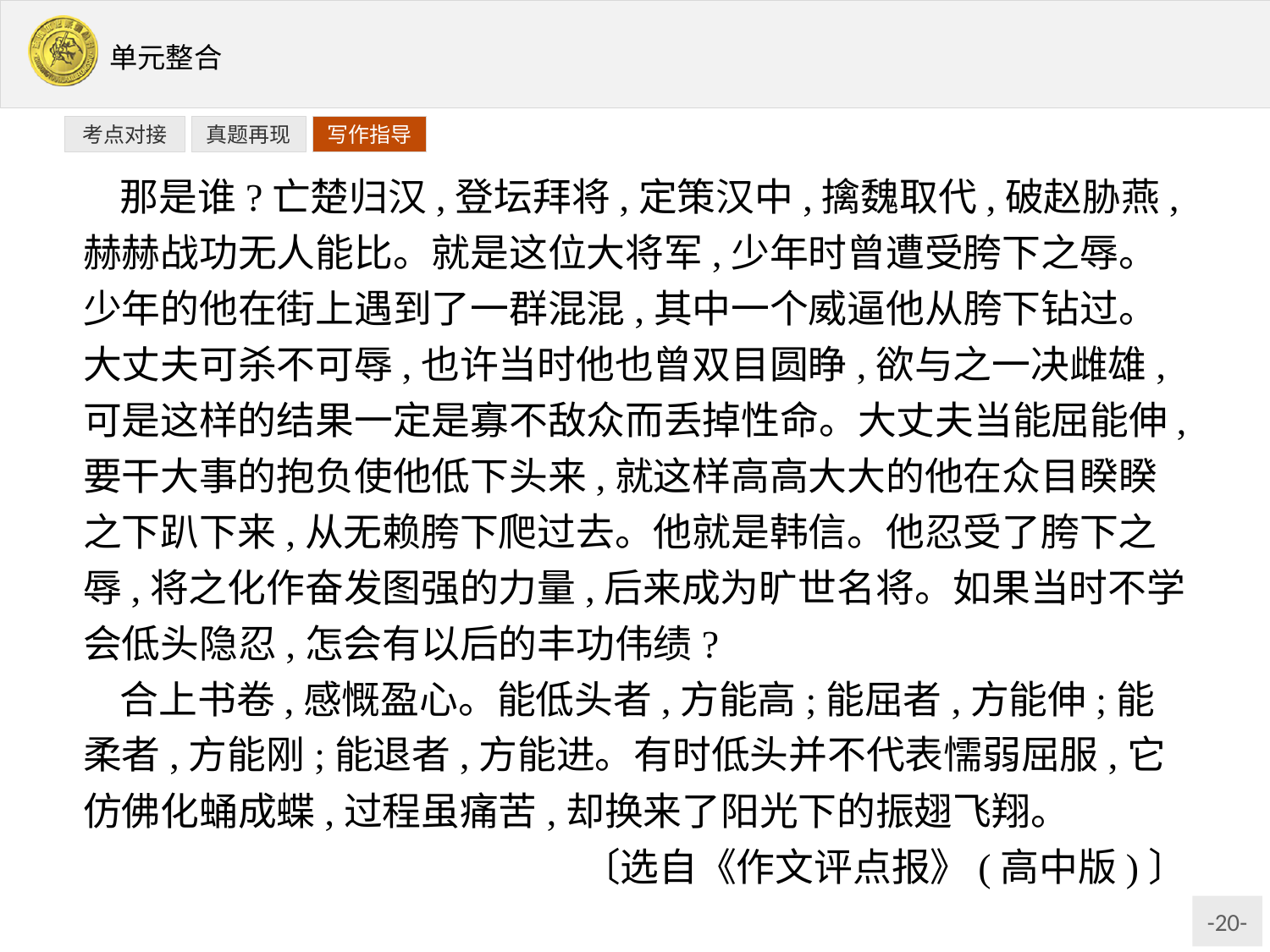

写作指导
考点对接
真题再现
那是谁?亡楚归汉,登坛拜将,定策汉中,擒魏取代,破赵胁燕,赫赫战功无人能比。就是这位大将军,少年时曾遭受胯下之辱。少年的他在街上遇到了一群混混,其中一个威逼他从胯下钻过。大丈夫可杀不可辱,也许当时他也曾双目圆睁,欲与之一决雌雄,可是这样的结果一定是寡不敌众而丢掉性命。大丈夫当能屈能伸,要干大事的抱负使他低下头来,就这样高高大大的他在众目睽睽之下趴下来,从无赖胯下爬过去。他就是韩信。他忍受了胯下之辱,将之化作奋发图强的力量,后来成为旷世名将。如果当时不学会低头隐忍,怎会有以后的丰功伟绩?
合上书卷,感慨盈心。能低头者,方能高;能屈者,方能伸;能柔者,方能刚;能退者,方能进。有时低头并不代表懦弱屈服,它仿佛化蛹成蝶,过程虽痛苦,却换来了阳光下的振翅飞翔。
〔选自《作文评点报》(高中版)〕